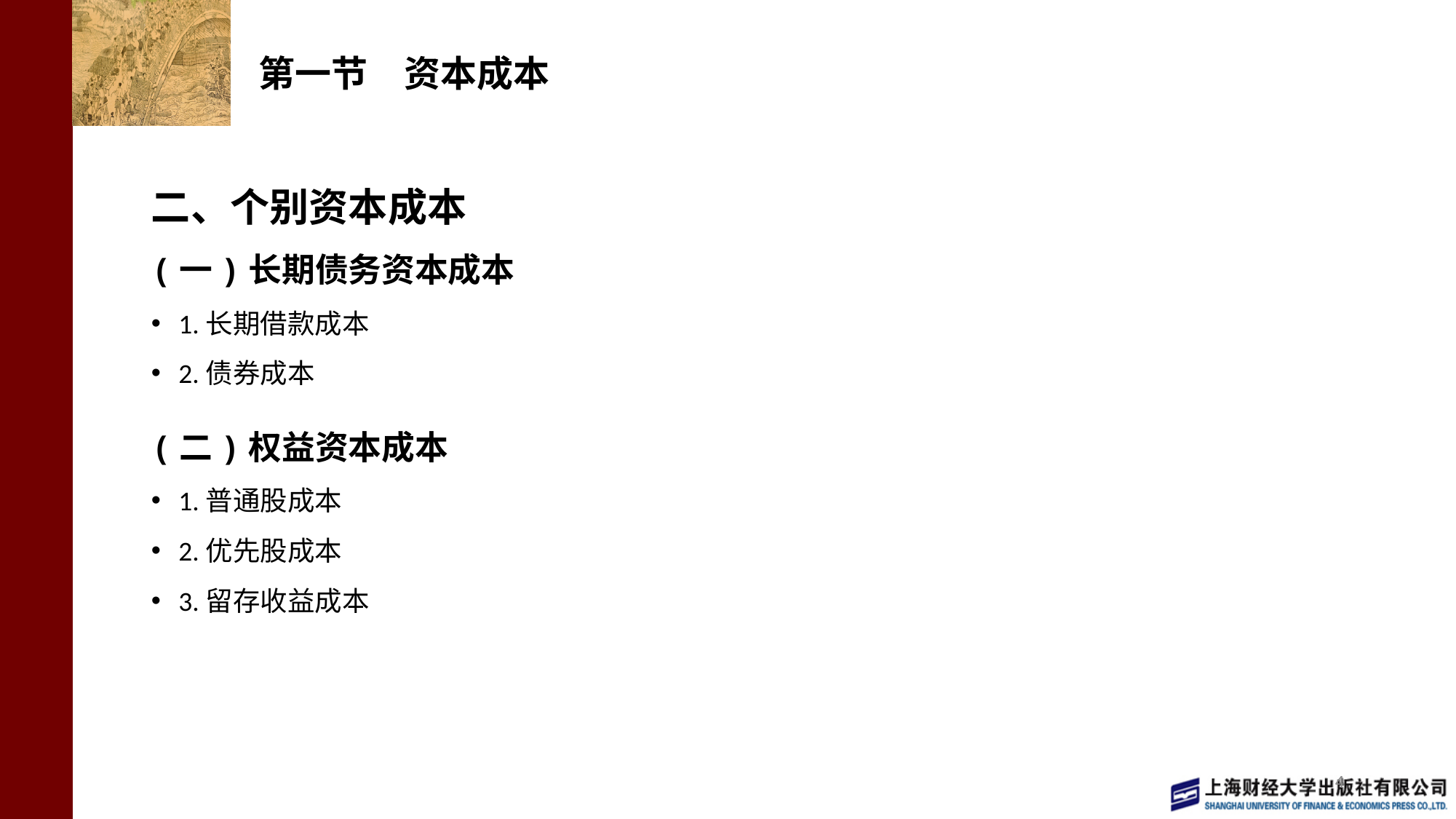

# 第一节　资本成本
二、个别资本成本
(一)长期债务资本成本
1.长期借款成本
2.债券成本
(二)权益资本成本
1.普通股成本
2.优先股成本
3.留存收益成本

4